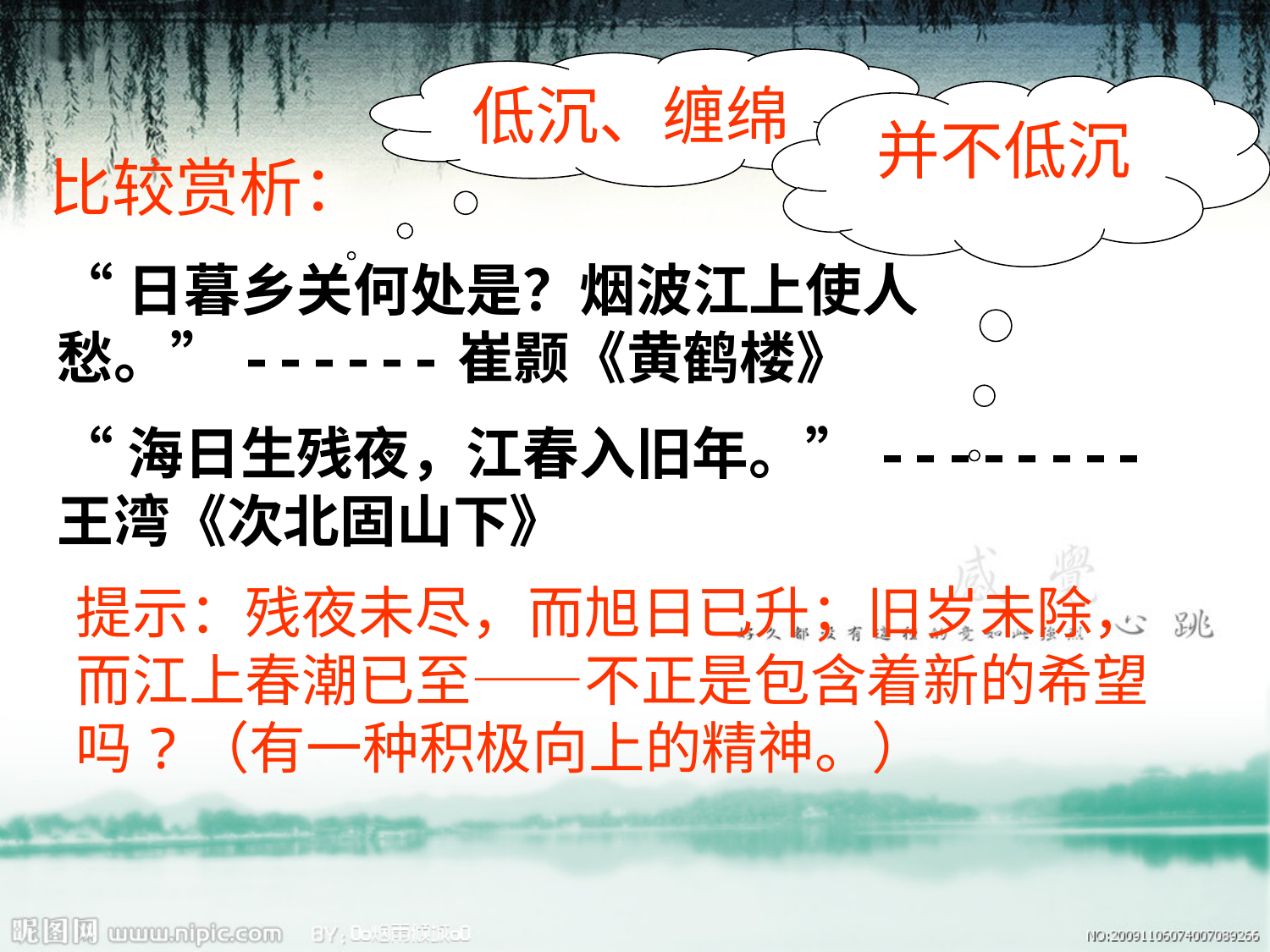

低沉、缠绵

并不低沉
比较赏析：
“日暮乡关何处是？烟波江上使人愁。”------崔颢《黄鹤楼》
“海日生残夜，江春入旧年。”--------王湾《次北固山下》
提示：残夜未尽，而旭日已升；旧岁未除，而江上春潮已至——不正是包含着新的希望吗?（有一种积极向上的精神。）